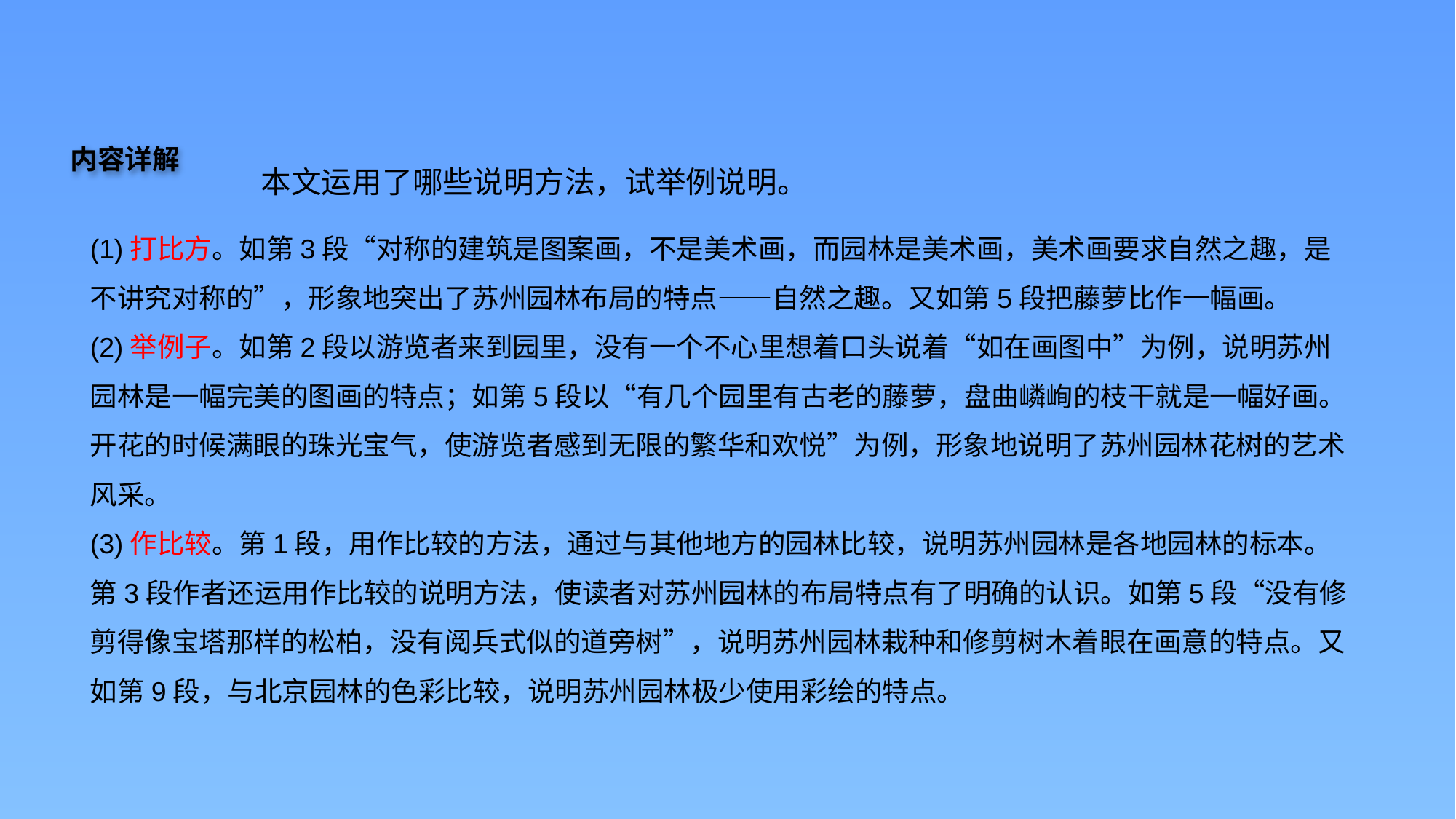

内容详解
本文运用了哪些说明方法，试举例说明。

(1)打比方。如第3段“对称的建筑是图案画，不是美术画，而园林是美术画，美术画要求自然之趣，是不讲究对称的”，形象地突出了苏州园林布局的特点——自然之趣。又如第5段把藤萝比作一幅画。
(2)举例子。如第2段以游览者来到园里，没有一个不心里想着口头说着“如在画图中”为例，说明苏州园林是一幅完美的图画的特点；如第5段以“有几个园里有古老的藤萝，盘曲嶙峋的枝干就是一幅好画。开花的时候满眼的珠光宝气，使游览者感到无限的繁华和欢悦”为例，形象地说明了苏州园林花树的艺术风采。
(3)作比较。第1段，用作比较的方法，通过与其他地方的园林比较，说明苏州园林是各地园林的标本。第3段作者还运用作比较的说明方法，使读者对苏州园林的布局特点有了明确的认识。如第5段“没有修剪得像宝塔那样的松柏，没有阅兵式似的道旁树”，说明苏州园林栽种和修剪树木着眼在画意的特点。又如第9段，与北京园林的色彩比较，说明苏州园林极少使用彩绘的特点。